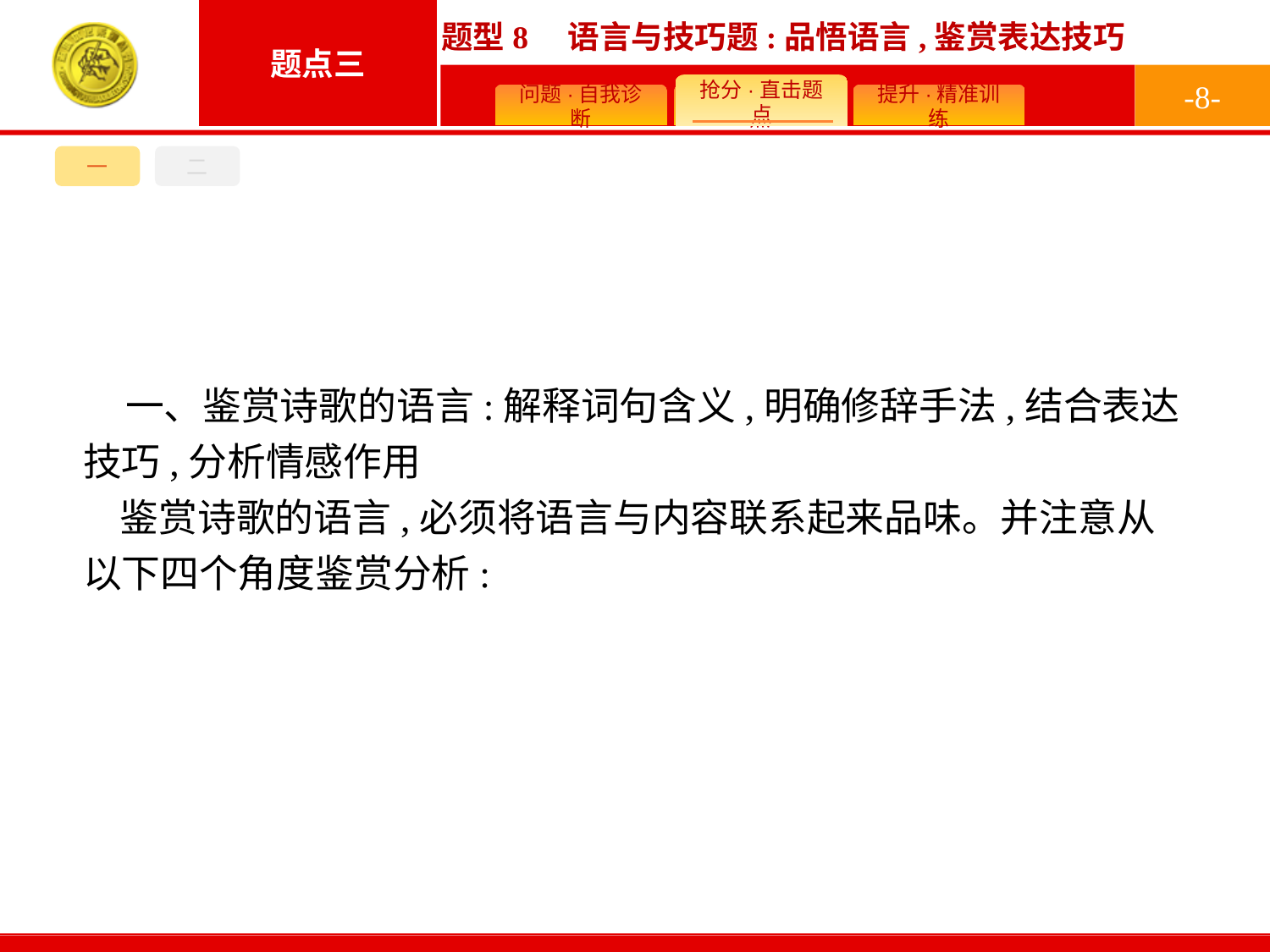

-8-
一
二
一、鉴赏诗歌的语言:解释词句含义,明确修辞手法,结合表达技巧,分析情感作用
鉴赏诗歌的语言,必须将语言与内容联系起来品味。并注意从以下四个角度鉴赏分析: